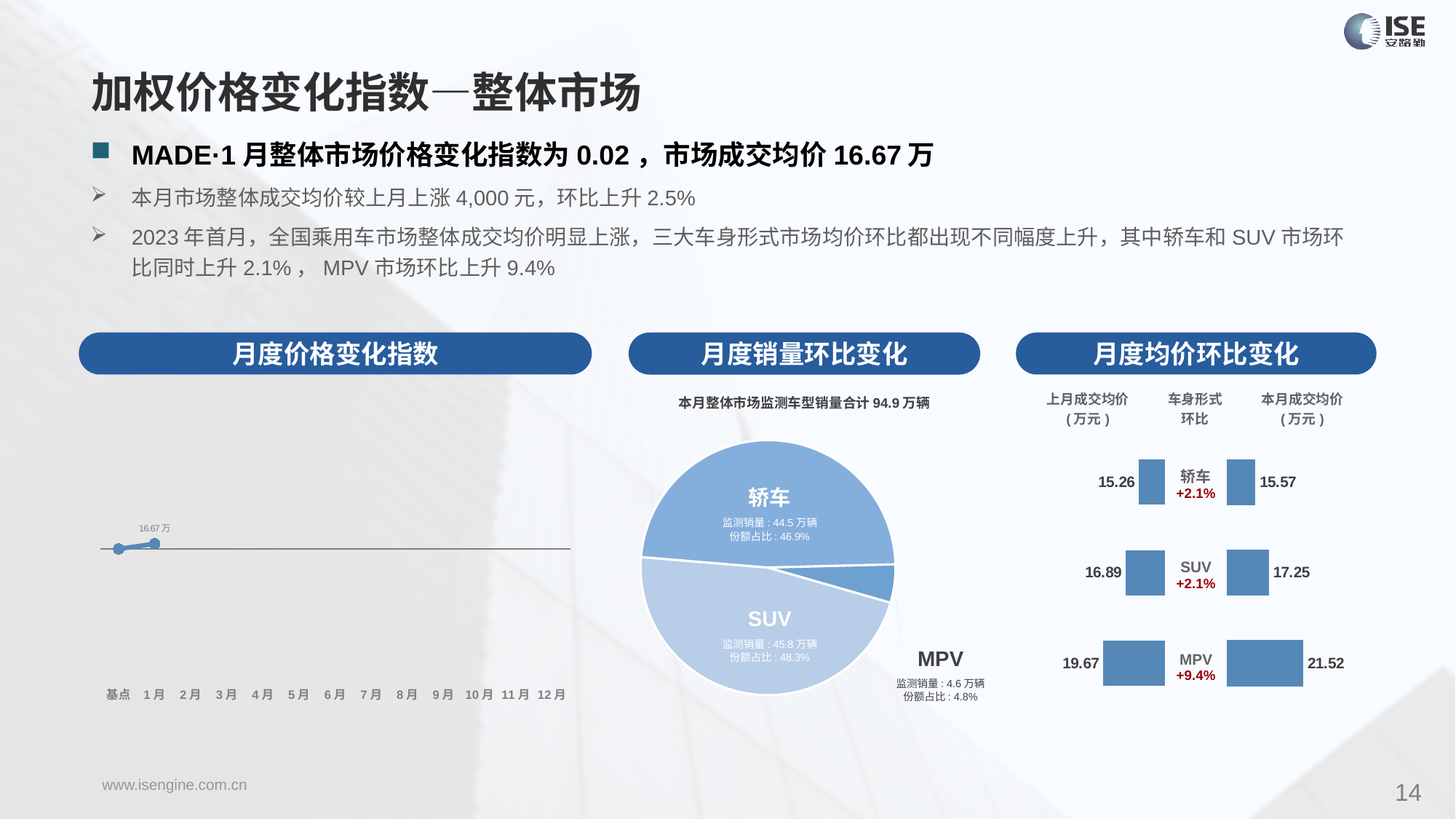

加权价格变化指数—整体市场
MADE·1月整体市场价格变化指数为0.02，市场成交均价16.67万
本月市场整体成交均价较上月上涨4,000元，环比上升2.5%
2023年首月，全国乘用车市场整体成交均价明显上涨，三大车身形式市场均价环比都出现不同幅度上升，其中轿车和SUV市场环比同时上升2.1%，MPV市场环比上升9.4%
月度价格变化指数

月度均价环比变化

月度销量环比变化

### Chart

| Category | Y2023 |
|---|---|
| 基点 | 0.0 |
| 1月 | 0.02 |
| 2月 | None |
| 3月 | None |
| 4月 | None |
| 5月 | None |
| 6月 | None |
| 7月 | None |
| 8月 | None |
| 9月 | None |
| 10月 | None |
| 11月 | None |
| 12月 | None |
本月整体市场监测车型销量合计94.9万辆
| 上月成交均价 (万元) | 车身形式 环比 | 本月成交均价 (万元) |
| --- | --- | --- |

### Chart

| Category | 车身市场 |
|---|---|
| 轿车 | 444872.0 |
| SUV | 458226.0 |
| MPV | 45972.0 |
| 轿车 +2.1% |
| --- |
| SUV +2.1% |
| MPV +9.4% |

### Chart

| Category | 成交均价 |
|---|---|
| 轿车 | 15.26 |
| SUV | 16.89 |
| MPV | 19.67 |

### Chart

| Category | 成交均价 |
|---|---|
| 轿车 | 15.573164035048281 |
| SUV | 17.245360046789138 |
| MPV | 21.520082113025317 |
轿车
监测销量: 44.5万辆
份额占比: 46.9%
SUV
监测销量: 45.8万辆
份额占比: 48.3%
MPV
监测销量: 4.6万辆
份额占比: 4.8%
14